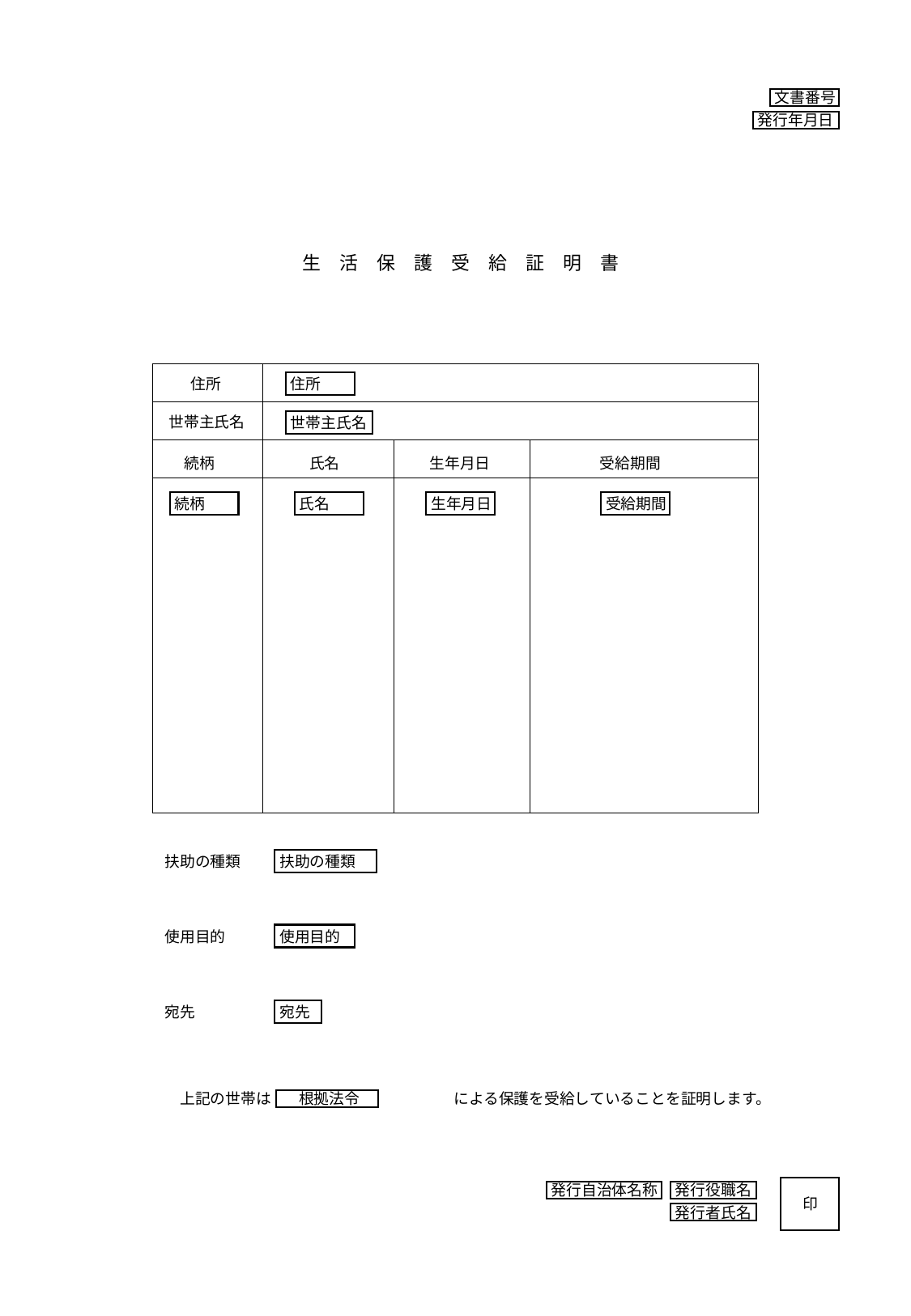

文書番号
発行年月日
生　活　保　護　受　給　証　明　書
|  |  |  |  |
| --- | --- | --- | --- |
|  |  |  |  |
|  |  |  |  |
|  |  |  |  |
住所
住所
世帯主氏名
世帯主氏名
続柄
氏名
生年月日
受給期間
続柄
氏名
生年月日
受給期間
扶助の種類
扶助の種類
使用目的
使用目的
宛先
宛先
　上記の世帯は　　　　　　　　　　　　による保護を受給していることを証明します。
根拠法令
印
発行自治体名称
発行役職名
発行者氏名